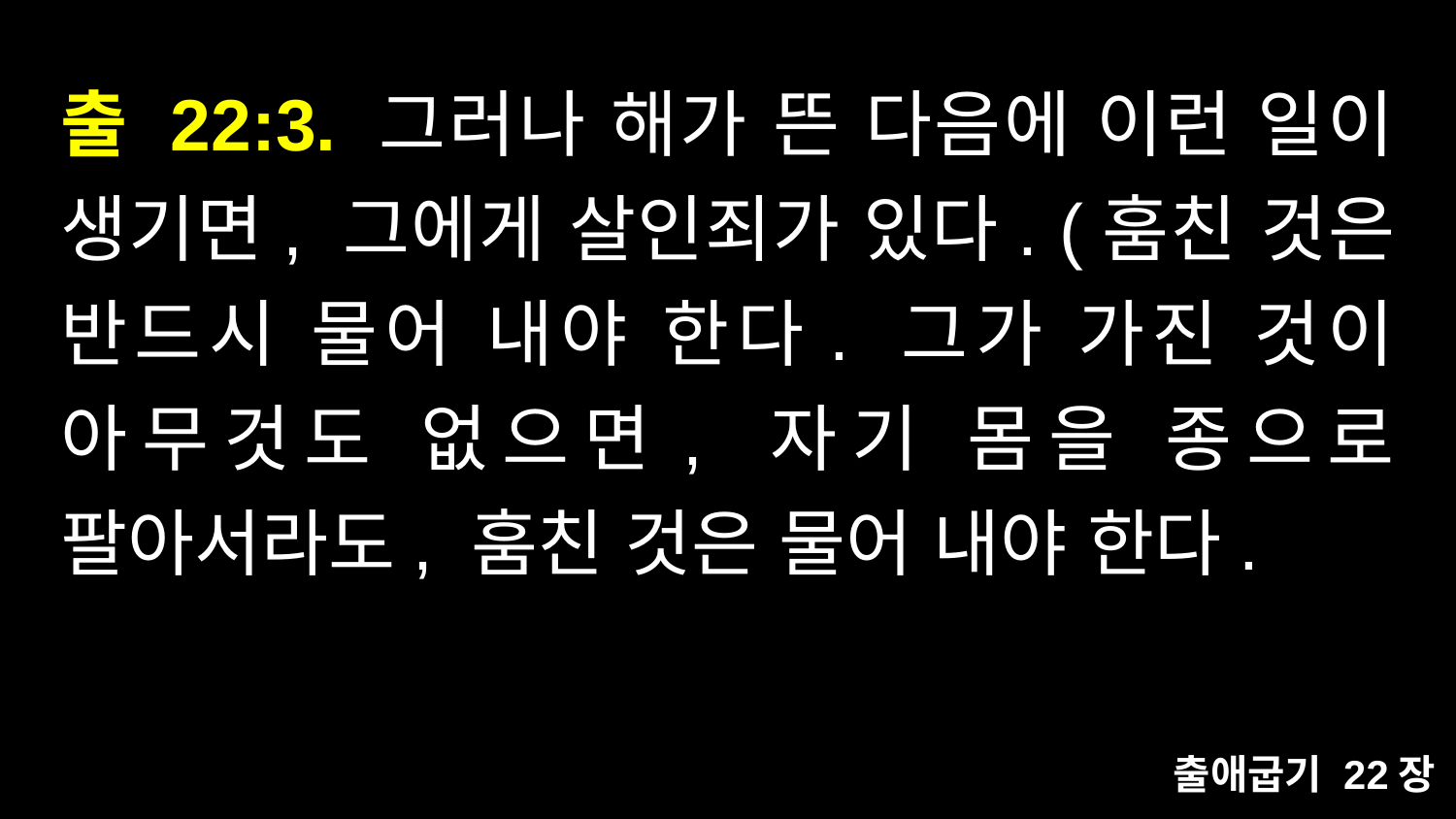

# 출 22:3. 그러나 해가 뜬 다음에 이런 일이 생기면, 그에게 살인죄가 있다. (훔친 것은 반드시 물어 내야 한다. 그가 가진 것이 아무것도 없으면, 자기 몸을 종으로 팔아서라도, 훔친 것은 물어 내야 한다.
출애굽기 22장